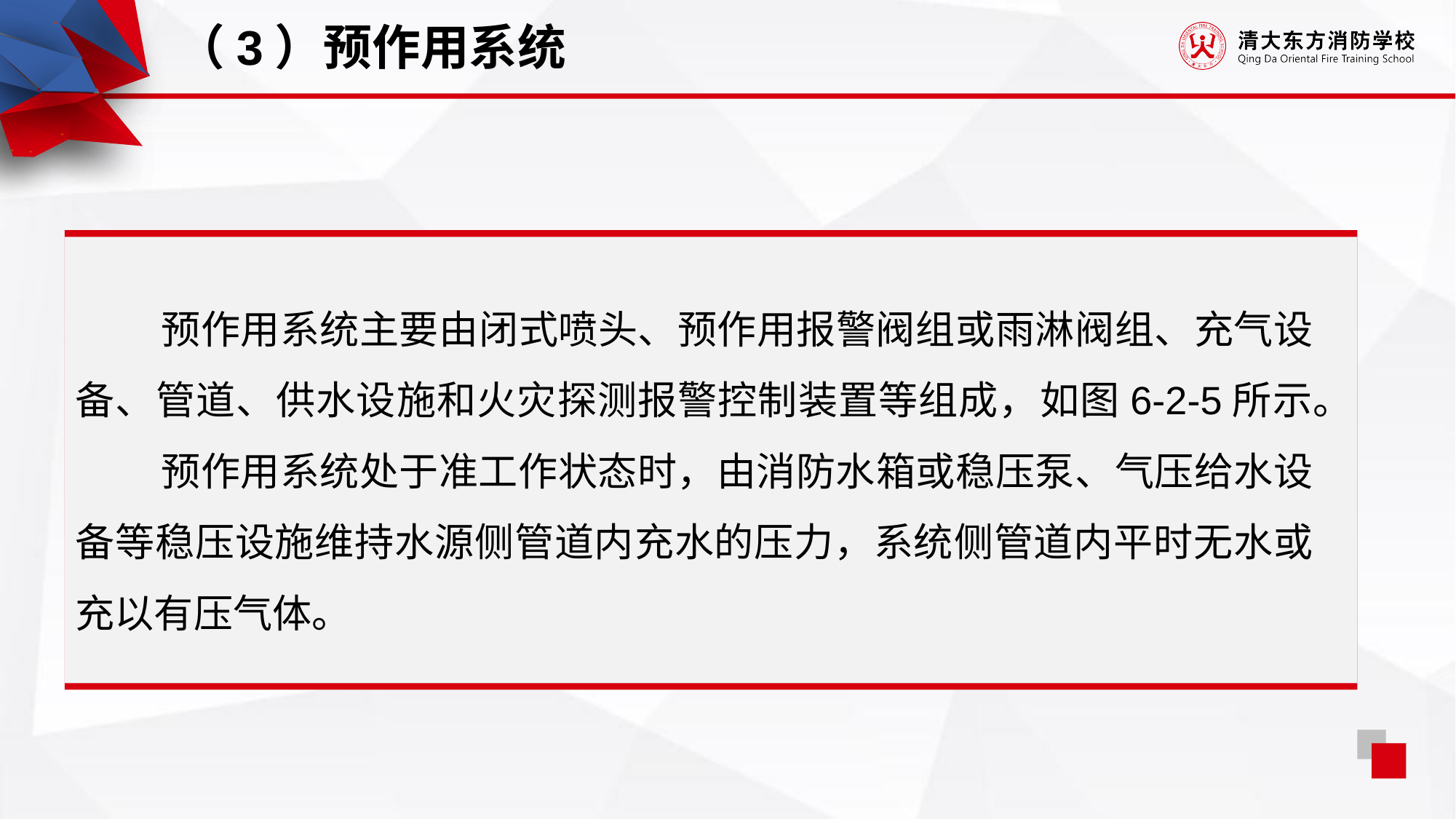

（3）预作用系统

预作用系统主要由闭式喷头、预作用报警阀组或雨淋阀组、充气设备、管道、供水设施和火灾探测报警控制装置等组成，如图6-2-5所示。
预作用系统处于准工作状态时，由消防水箱或稳压泵、气压给水设备等稳压设施维持水源侧管道内充水的压力，系统侧管道内平时无水或充以有压气体。